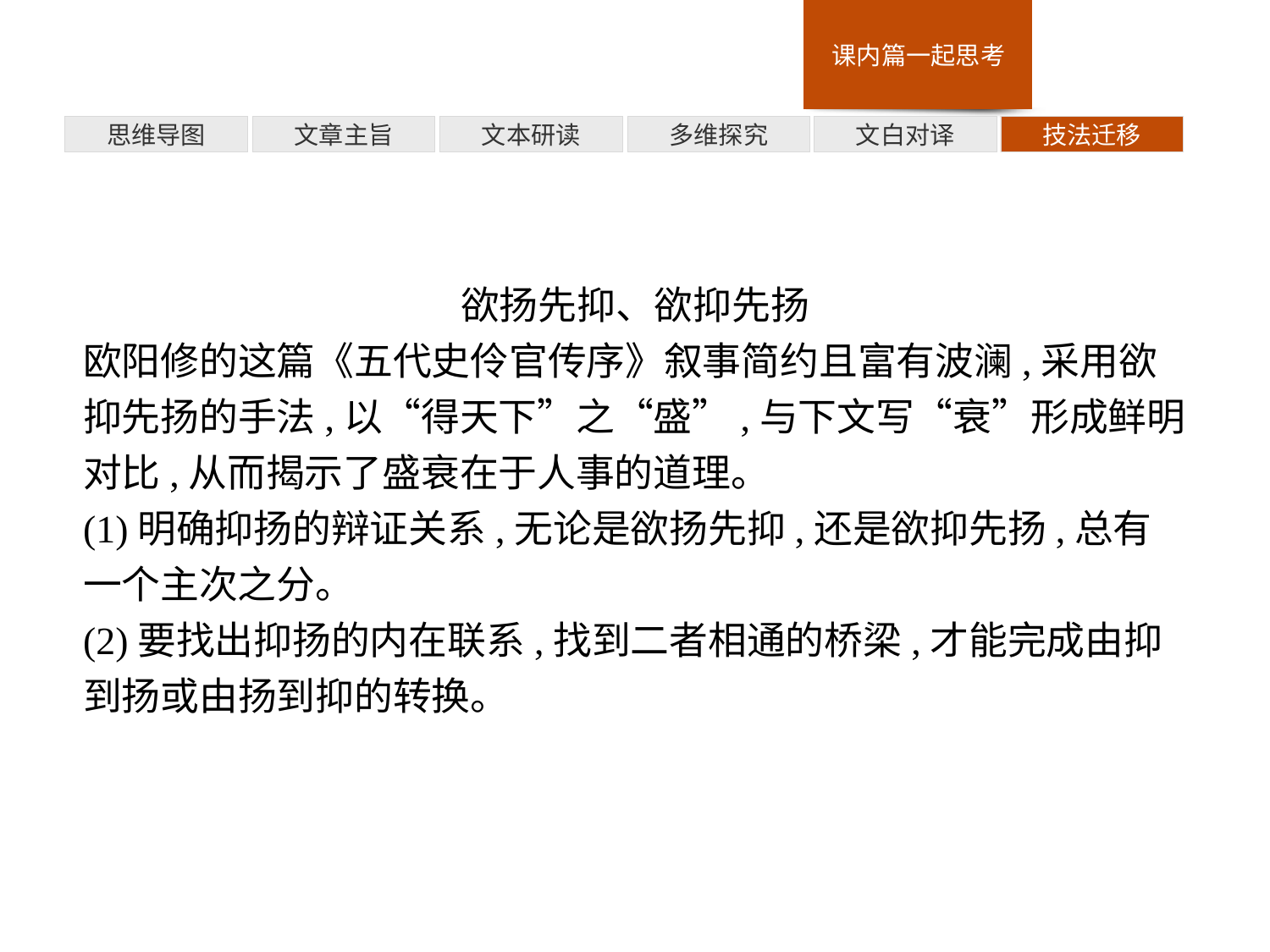

多维探究
思维导图
文章主旨
文本研读
文白对译
技法迁移
欲扬先抑、欲抑先扬
欧阳修的这篇《五代史伶官传序》叙事简约且富有波澜,采用欲抑先扬的手法,以“得天下”之“盛”,与下文写“衰”形成鲜明对比,从而揭示了盛衰在于人事的道理。
(1)明确抑扬的辩证关系,无论是欲扬先抑,还是欲抑先扬,总有一个主次之分。
(2)要找出抑扬的内在联系,找到二者相通的桥梁,才能完成由抑到扬或由扬到抑的转换。